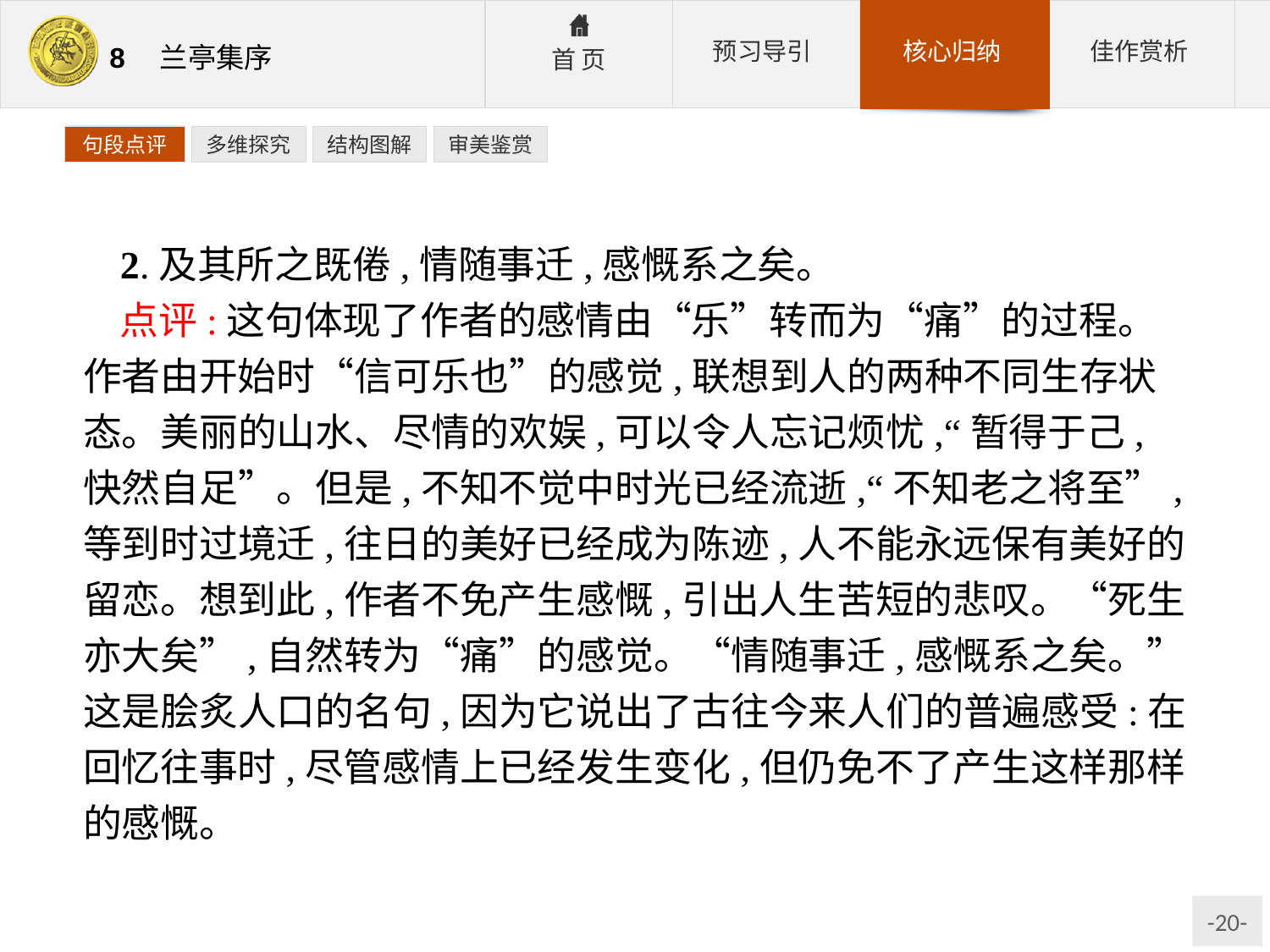

句段点评
多维探究
结构图解
审美鉴赏
2.及其所之既倦,情随事迁,感慨系之矣。
点评:这句体现了作者的感情由“乐”转而为“痛”的过程。作者由开始时“信可乐也”的感觉,联想到人的两种不同生存状态。美丽的山水、尽情的欢娱,可以令人忘记烦忧,“暂得于己,快然自足”。但是,不知不觉中时光已经流逝,“不知老之将至”,等到时过境迁,往日的美好已经成为陈迹,人不能永远保有美好的留恋。想到此,作者不免产生感慨,引出人生苦短的悲叹。“死生亦大矣”,自然转为“痛”的感觉。“情随事迁,感慨系之矣。”这是脍炙人口的名句,因为它说出了古往今来人们的普遍感受:在回忆往事时,尽管感情上已经发生变化,但仍免不了产生这样那样的感慨。